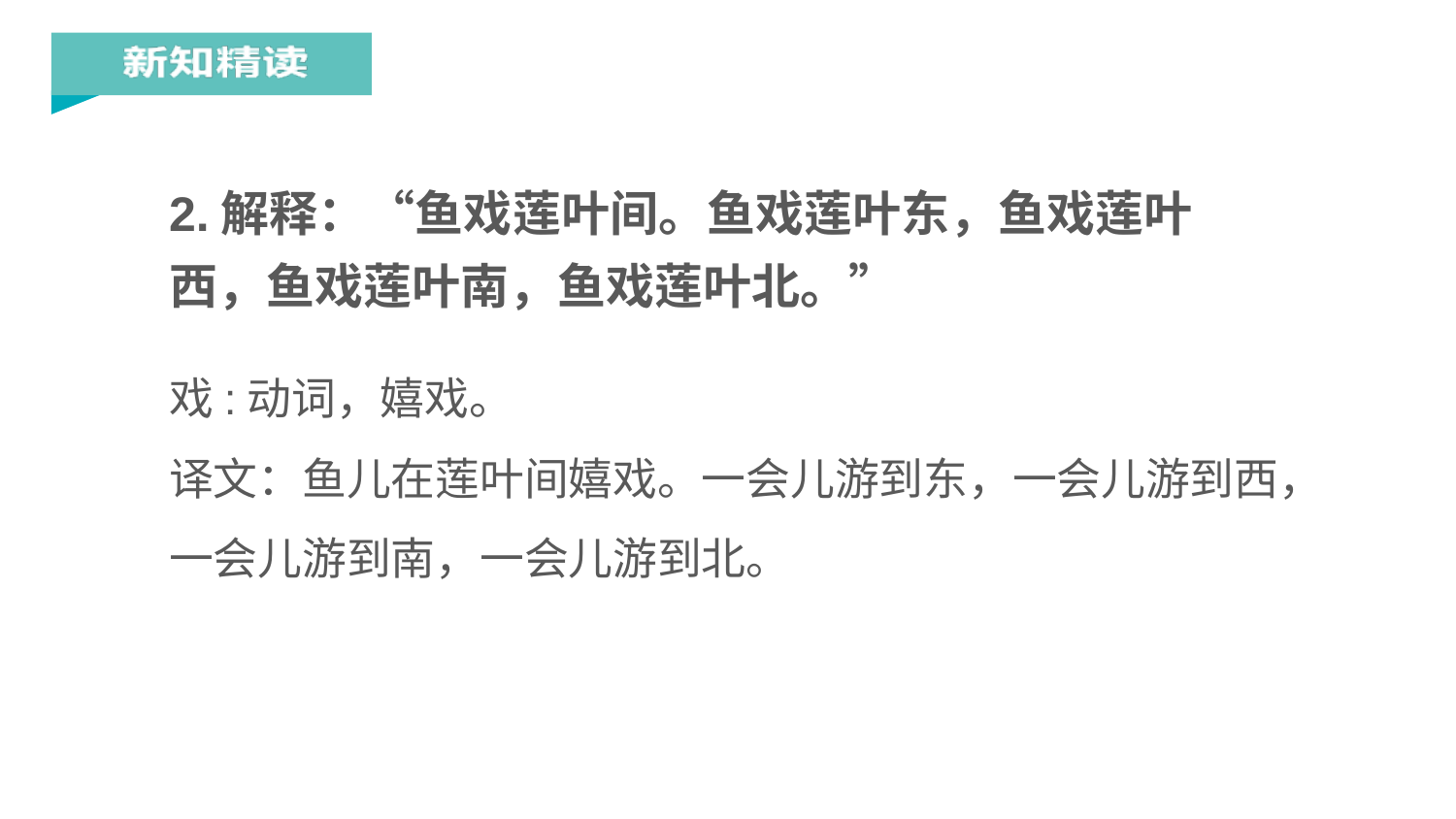

2.解释：“鱼戏莲叶间。鱼戏莲叶东，鱼戏莲叶西，鱼戏莲叶南，鱼戏莲叶北。”
戏:动词，嬉戏。
译文：鱼儿在莲叶间嬉戏。一会儿游到东，一会儿游到西，一会儿游到南，一会儿游到北。